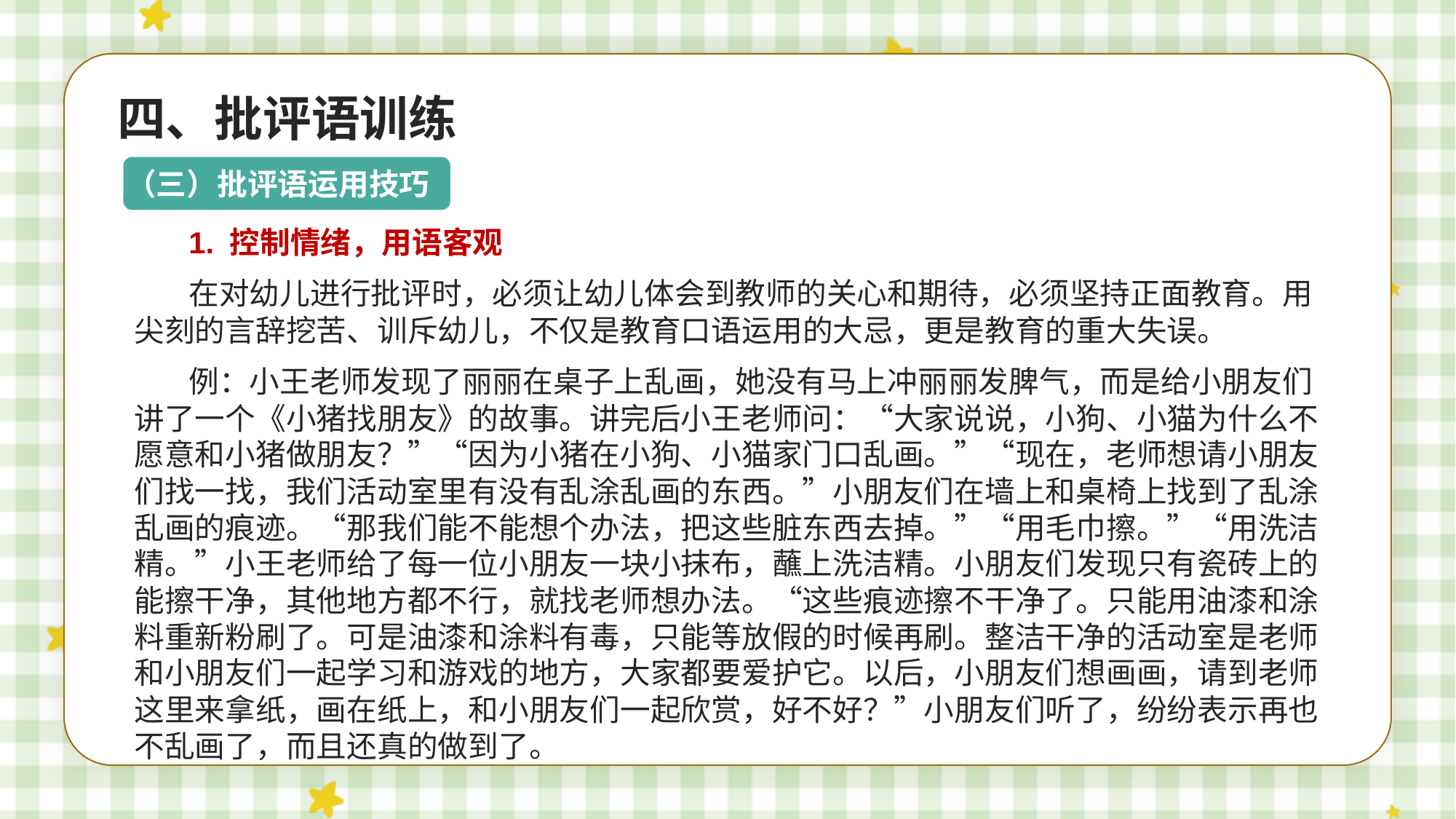

四、批评语训练
（三）批评语运用技巧
1. 控制情绪，用语客观
在对幼儿进行批评时，必须让幼儿体会到教师的关心和期待，必须坚持正面教育。用尖刻的言辞挖苦、训斥幼儿，不仅是教育口语运用的大忌，更是教育的重大失误。
例：小王老师发现了丽丽在桌子上乱画，她没有马上冲丽丽发脾气，而是给小朋友们讲了一个《小猪找朋友》的故事。讲完后小王老师问：“大家说说，小狗、小猫为什么不愿意和小猪做朋友？”“因为小猪在小狗、小猫家门口乱画。”“现在，老师想请小朋友们找一找，我们活动室里有没有乱涂乱画的东西。”小朋友们在墙上和桌椅上找到了乱涂乱画的痕迹。“那我们能不能想个办法，把这些脏东西去掉。”“用毛巾擦。”“用洗洁精。”小王老师给了每一位小朋友一块小抹布，蘸上洗洁精。小朋友们发现只有瓷砖上的能擦干净，其他地方都不行，就找老师想办法。“这些痕迹擦不干净了。只能用油漆和涂料重新粉刷了。可是油漆和涂料有毒，只能等放假的时候再刷。整洁干净的活动室是老师和小朋友们一起学习和游戏的地方，大家都要爱护它。以后，小朋友们想画画，请到老师这里来拿纸，画在纸上，和小朋友们一起欣赏，好不好？”小朋友们听了，纷纷表示再也不乱画了，而且还真的做到了。